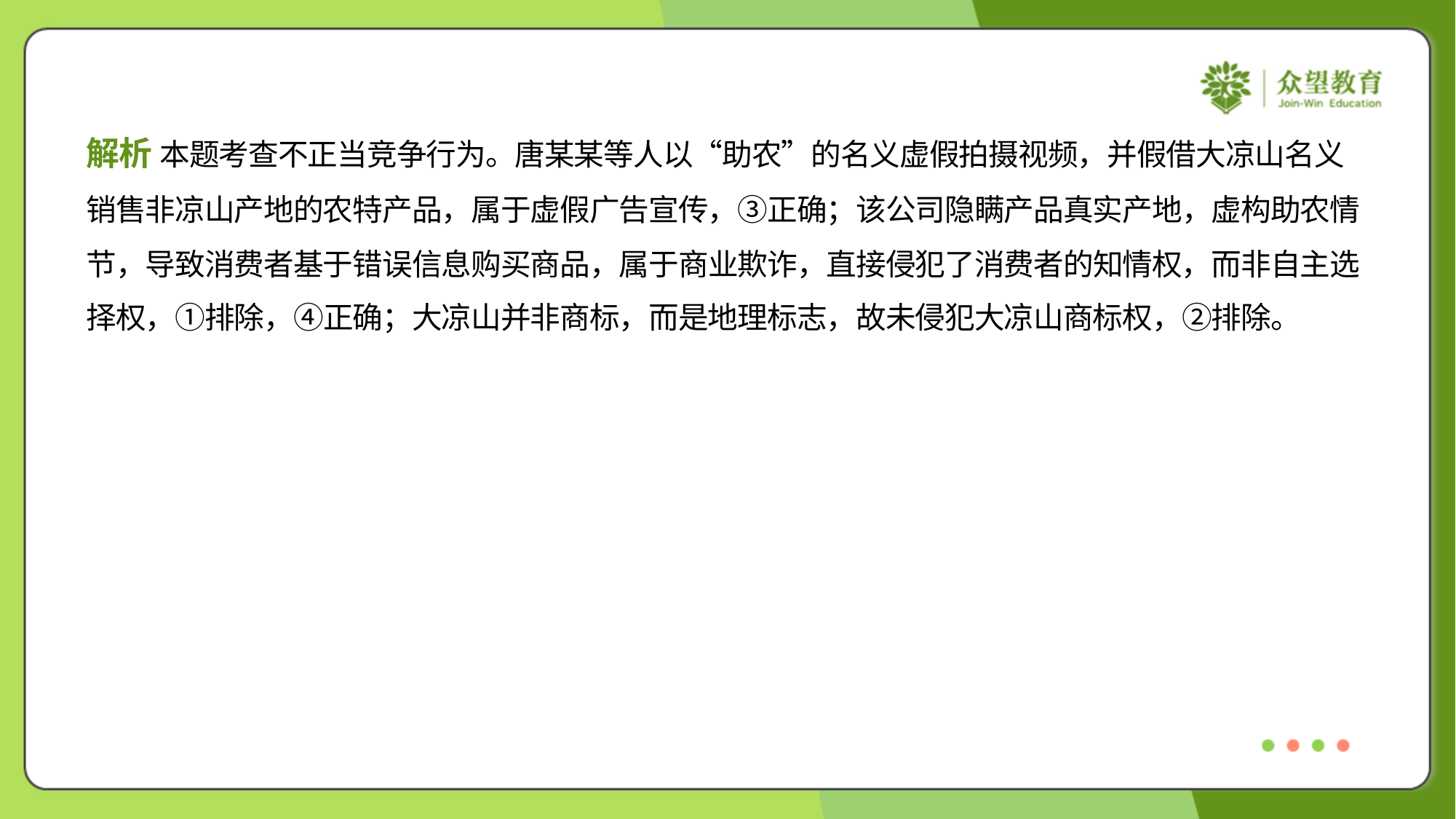

解析 本题考查不正当竞争行为。唐某某等人以“助农”的名义虚假拍摄视频，并假借大凉山名义
销售非凉山产地的农特产品，属于虚假广告宣传，③正确；该公司隐瞒产品真实产地，虚构助农情
节，导致消费者基于错误信息购买商品，属于商业欺诈，直接侵犯了消费者的知情权，而非自主选
择权，①排除，④正确；大凉山并非商标，而是地理标志，故未侵犯大凉山商标权，②排除。